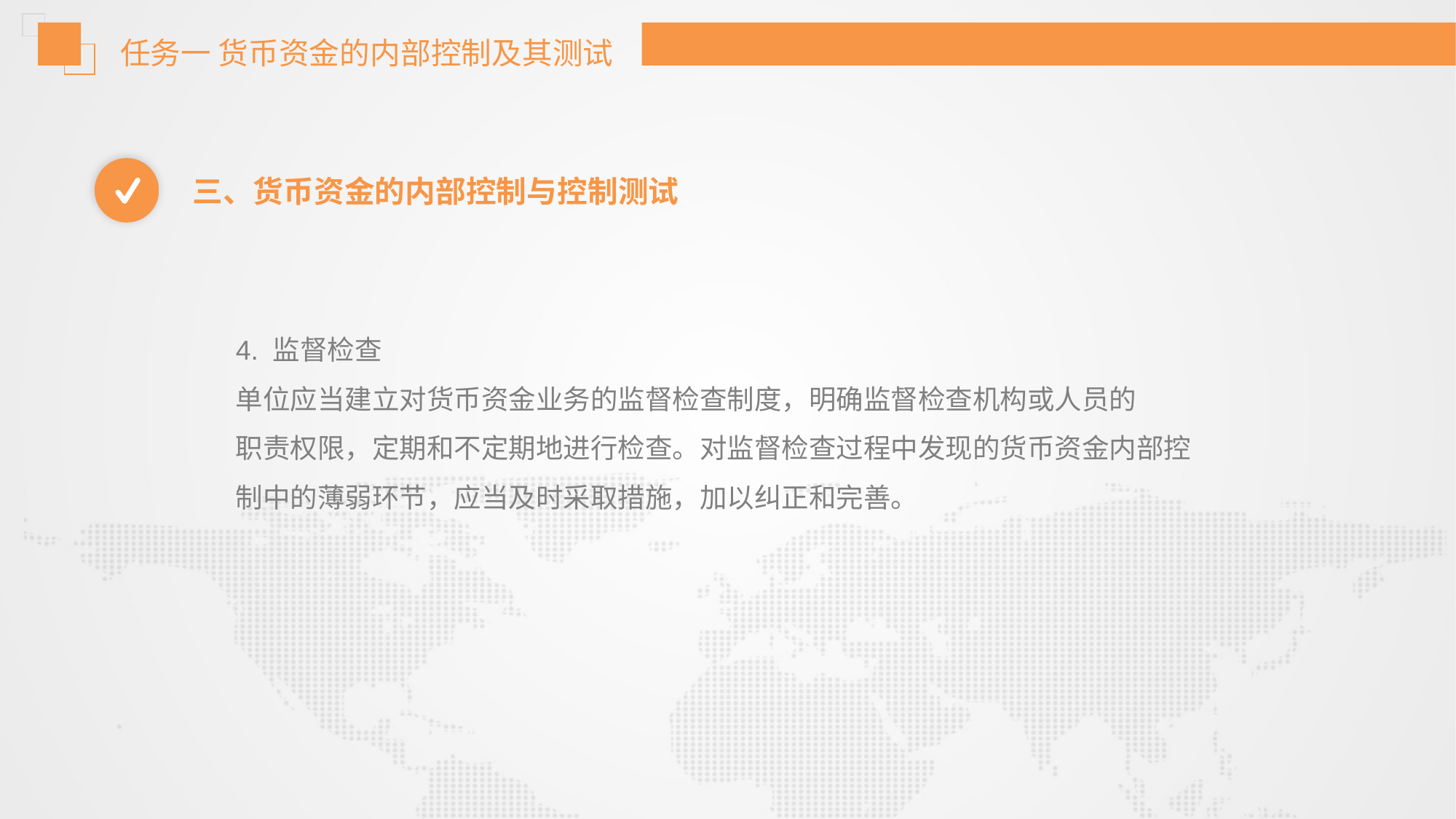

任务一 货币资金的内部控制及其测试

三、货币资金的内部控制与控制测试
4. 监督检查
单位应当建立对货币资金业务的监督检查制度，明确监督检查机构或人员的
职责权限，定期和不定期地进行检查。对监督检查过程中发现的货币资金内部控
制中的薄弱环节，应当及时采取措施，加以纠正和完善。